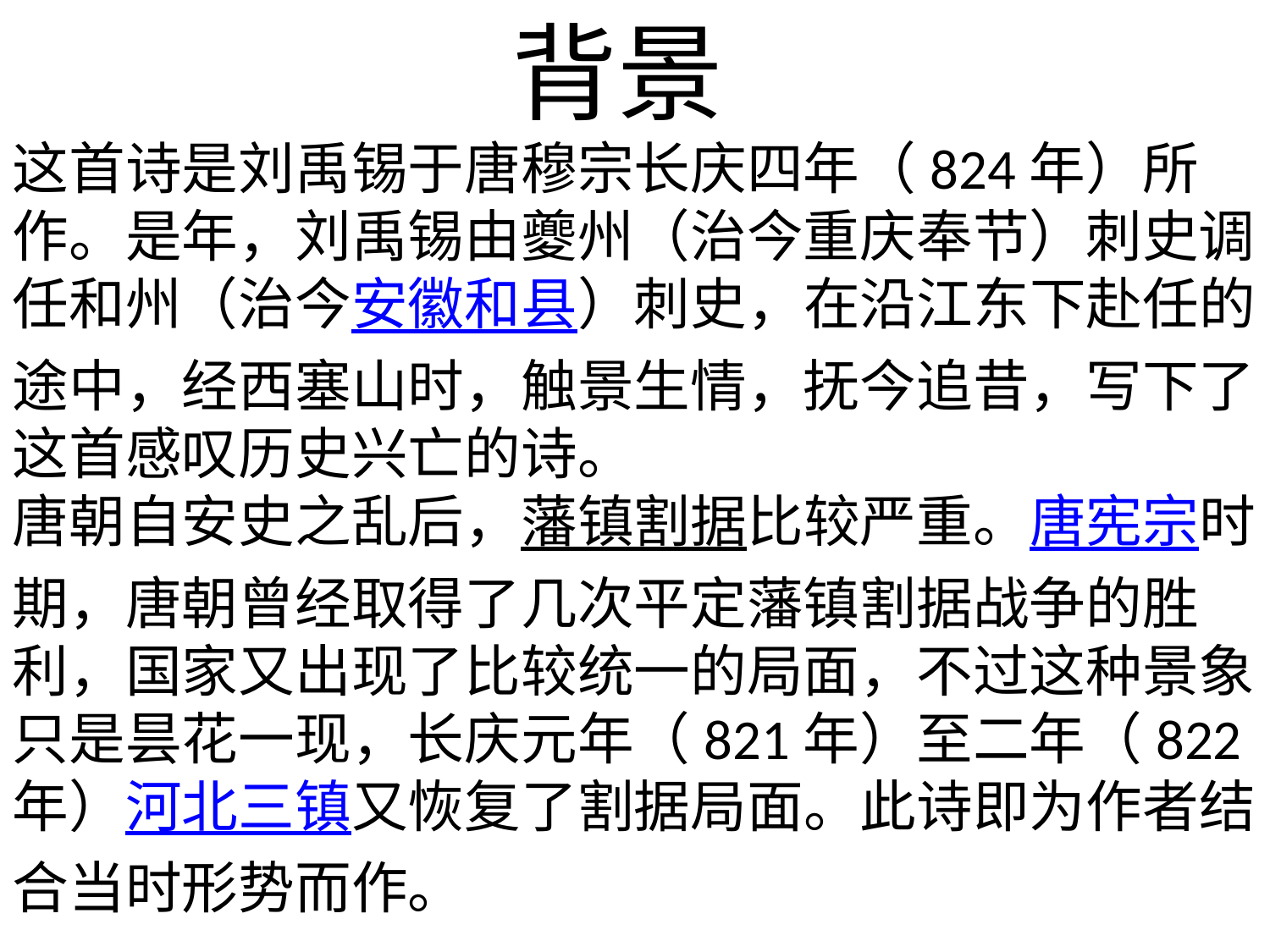

背景
这首诗是刘禹锡于唐穆宗长庆四年（824年）所作。是年，刘禹锡由夔州（治今重庆奉节）刺史调任和州（治今安徽和县）刺史，在沿江东下赴任的途中，经西塞山时，触景生情，抚今追昔，写下了这首感叹历史兴亡的诗。
唐朝自安史之乱后，藩镇割据比较严重。唐宪宗时期，唐朝曾经取得了几次平定藩镇割据战争的胜利，国家又出现了比较统一的局面，不过这种景象只是昙花一现，长庆元年（821年）至二年（822年）河北三镇又恢复了割据局面。此诗即为作者结合当时形势而作。